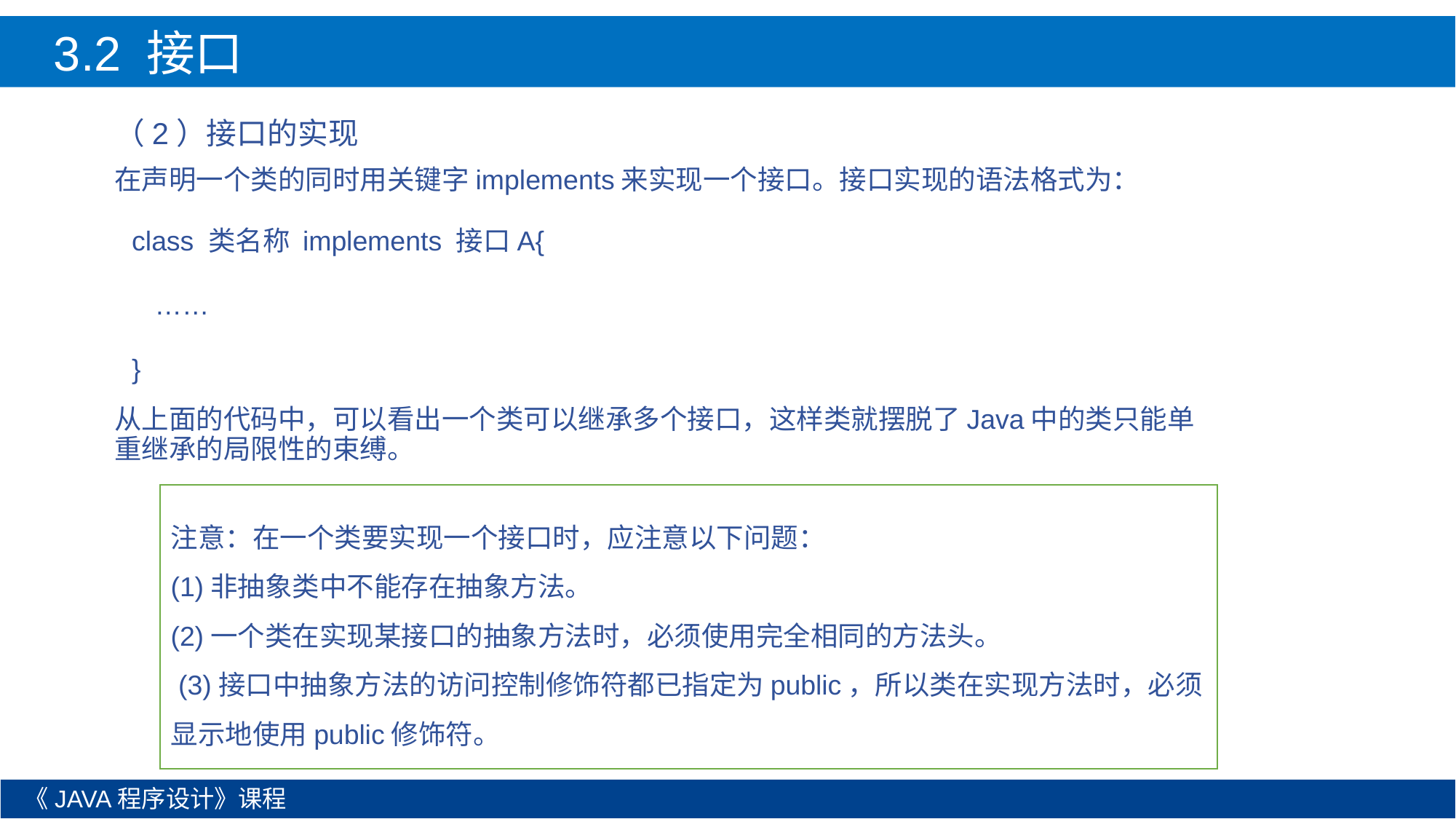

3.2 接口
（2）接口的实现
在声明一个类的同时用关键字implements来实现一个接口。接口实现的语法格式为：
class 类名称 implements 接口A{
   ……
}
从上面的代码中，可以看出一个类可以继承多个接口，这样类就摆脱了Java中的类只能单重继承的局限性的束缚。
注意：在一个类要实现一个接口时，应注意以下问题：
(1)非抽象类中不能存在抽象方法。
(2)一个类在实现某接口的抽象方法时，必须使用完全相同的方法头。
 (3)接口中抽象方法的访问控制修饰符都已指定为public，所以类在实现方法时，必须显示地使用public修饰符。
《JAVA程序设计》课程